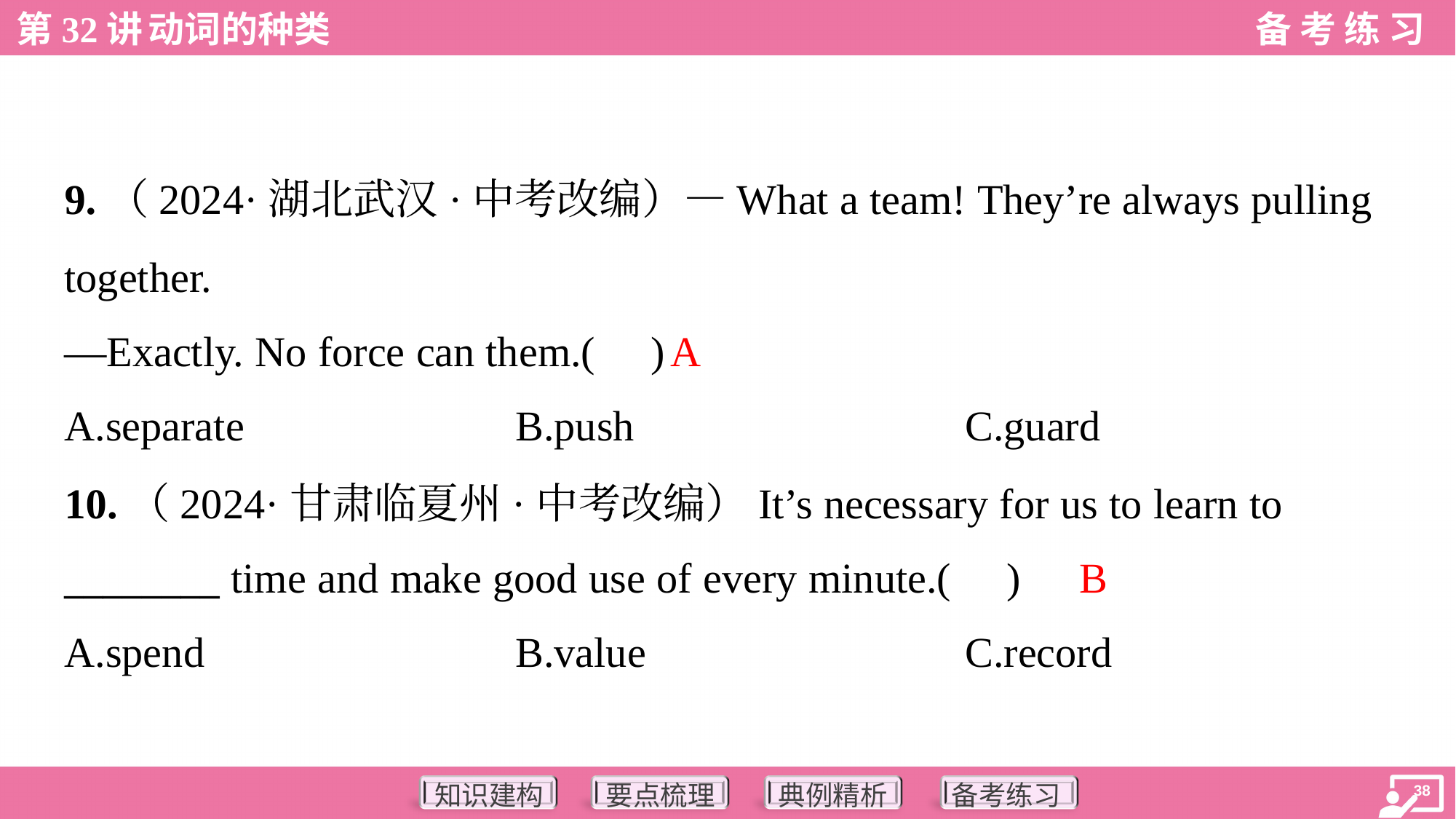

9.（2024·湖北武汉·中考改编）—What a team! They’re always pulling
together.
—Exactly. No force can them.(     )
A
A.separate	B.push	C.guard
10.（2024·甘肃临夏州·中考改编）It’s necessary for us to learn to
________ time and make good use of every minute.(     )
B
A.spend	B.value	C.record